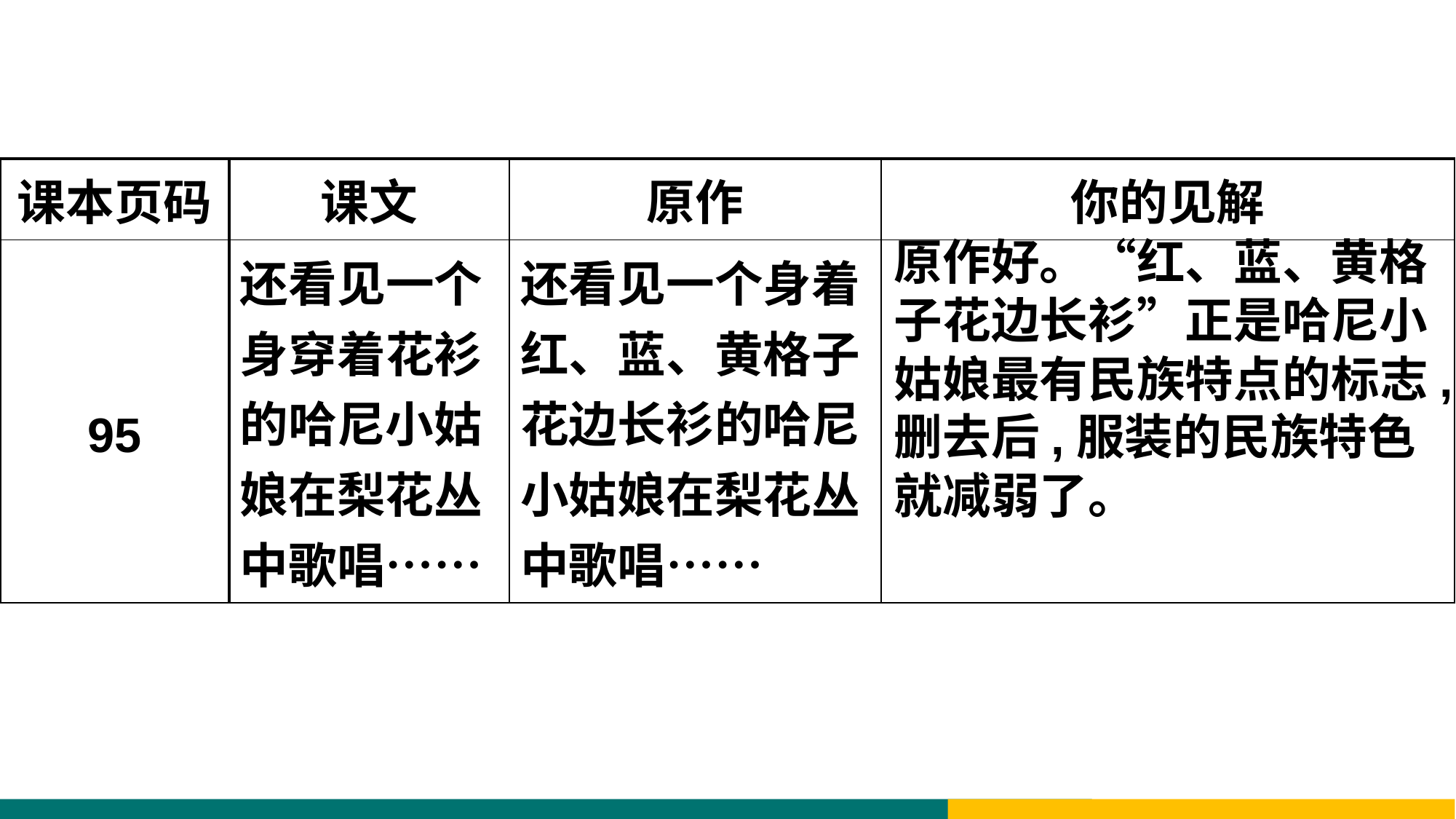

| 课本页码 | 课文 | 原作 | 你的见解 |
| --- | --- | --- | --- |
| 95 | 还看见一个身穿着花衫的哈尼小姑娘在梨花丛中歌唱…… | 还看见一个身着红、蓝、黄格子花边长衫的哈尼小姑娘在梨花丛中歌唱…… |  |
原作好。“红、蓝、黄格子花边长衫”正是哈尼小姑娘最有民族特点的标志,删去后,服装的民族特色就减弱了。